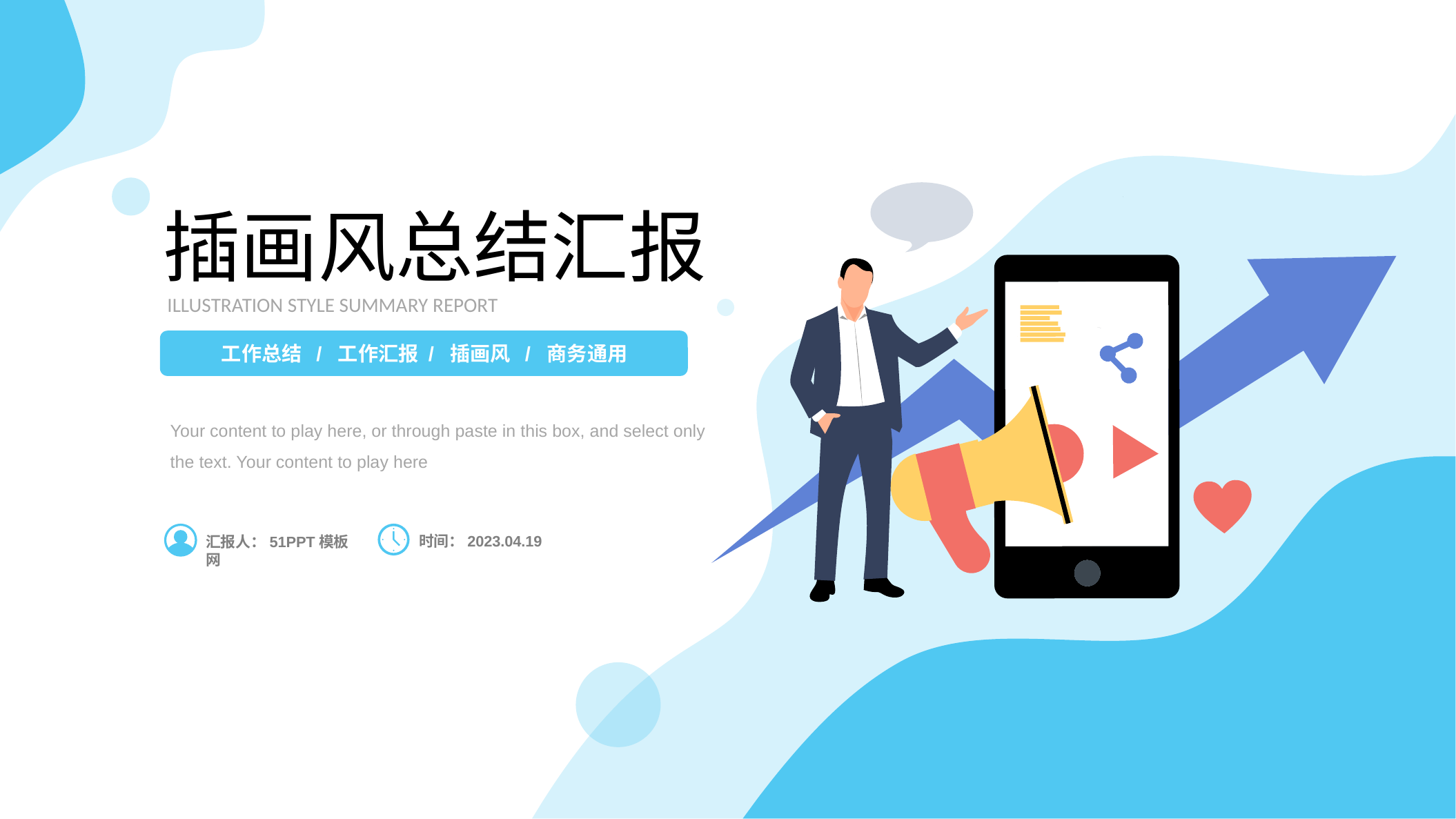

插画风总结汇报
ILLUSTRATION STYLE SUMMARY REPORT

工作总结  /  工作汇报 /  插画风  /  商务通用
Your content to play here, or through paste in this box, and select only the text. Your content to play here

时间：2023.04.19
汇报人：51PPT模板网